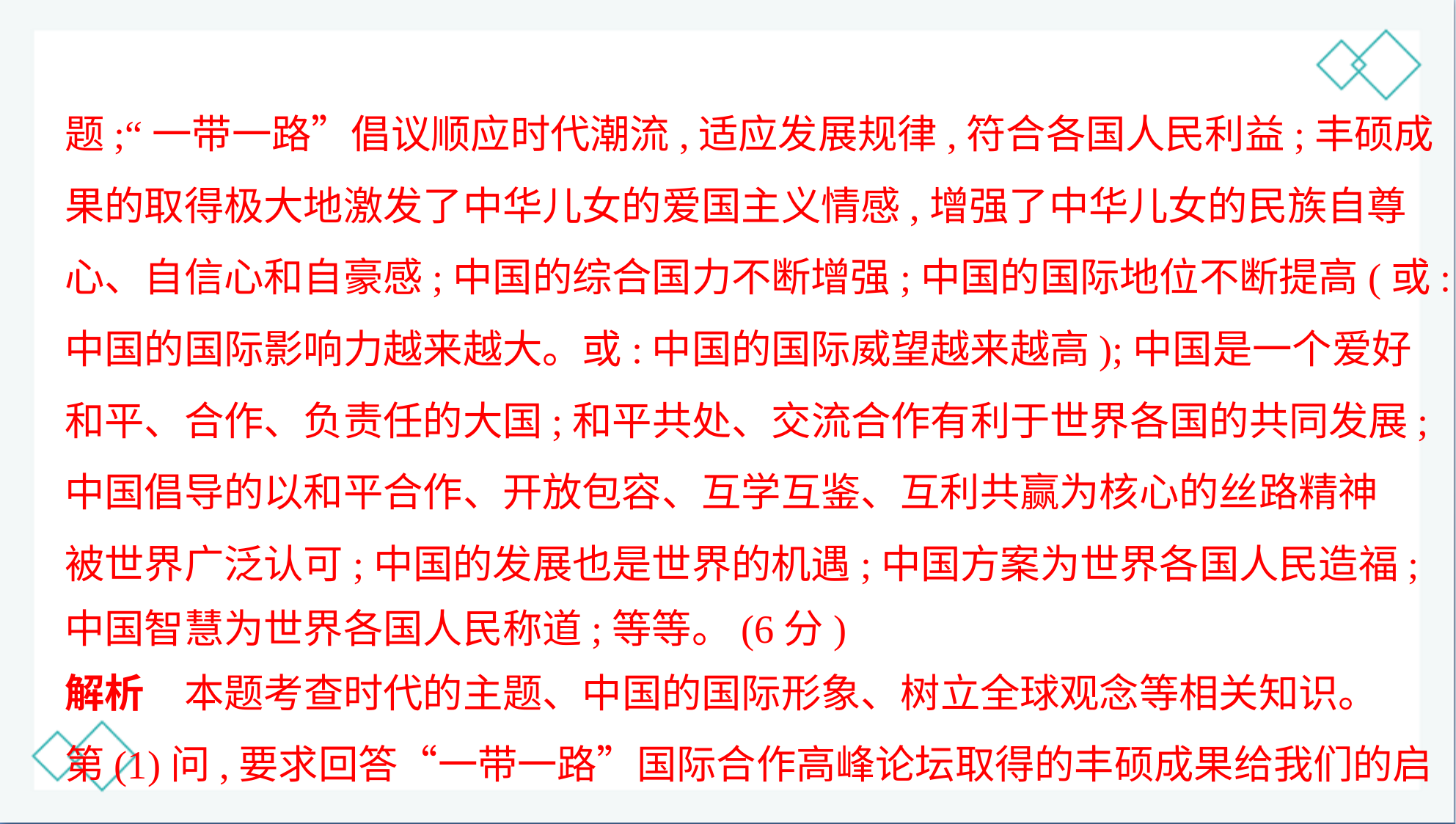

题;“一带一路”倡议顺应时代潮流,适应发展规律,符合各国人民利益;丰硕成
果的取得极大地激发了中华儿女的爱国主义情感,增强了中华儿女的民族自尊
心、自信心和自豪感;中国的综合国力不断增强;中国的国际地位不断提高(或:
中国的国际影响力越来越大。或:中国的国际威望越来越高);中国是一个爱好
和平、合作、负责任的大国;和平共处、交流合作有利于世界各国的共同发展;
中国倡导的以和平合作、开放包容、互学互鉴、互利共赢为核心的丝路精神
被世界广泛认可;中国的发展也是世界的机遇;中国方案为世界各国人民造福;
中国智慧为世界各国人民称道;等等。(6分)
解析　本题考查时代的主题、中国的国际形象、树立全球观念等相关知识。
第(1)问,要求回答“一带一路”国际合作高峰论坛取得的丰硕成果给我们的启